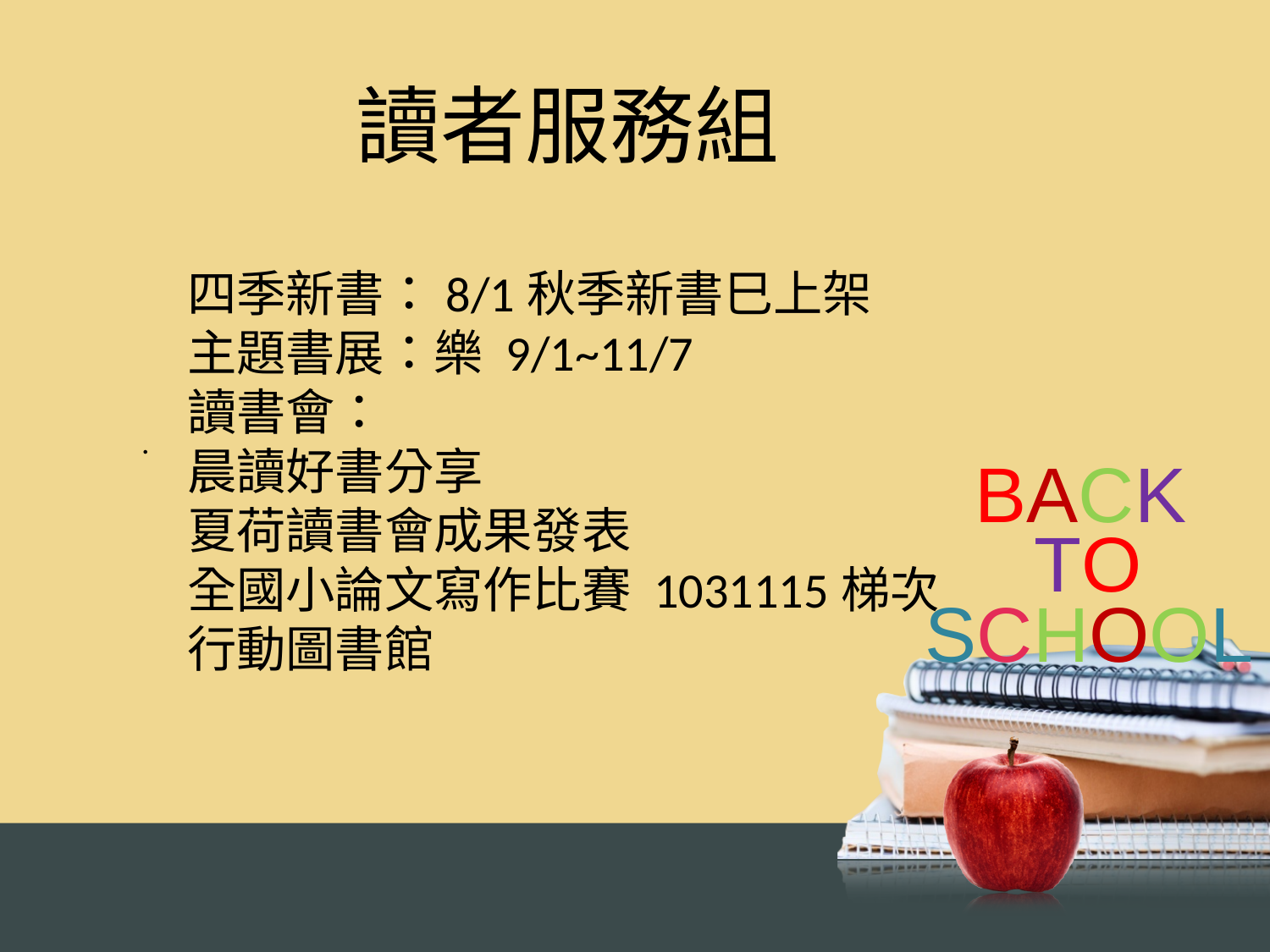

讀者服務組
四季新書：8/1秋季新書巳上架
主題書展：樂 9/1~11/7
讀書會：
晨讀好書分享
夏荷讀書會成果發表
全國小論文寫作比賽 1031115梯次
行動圖書館
.